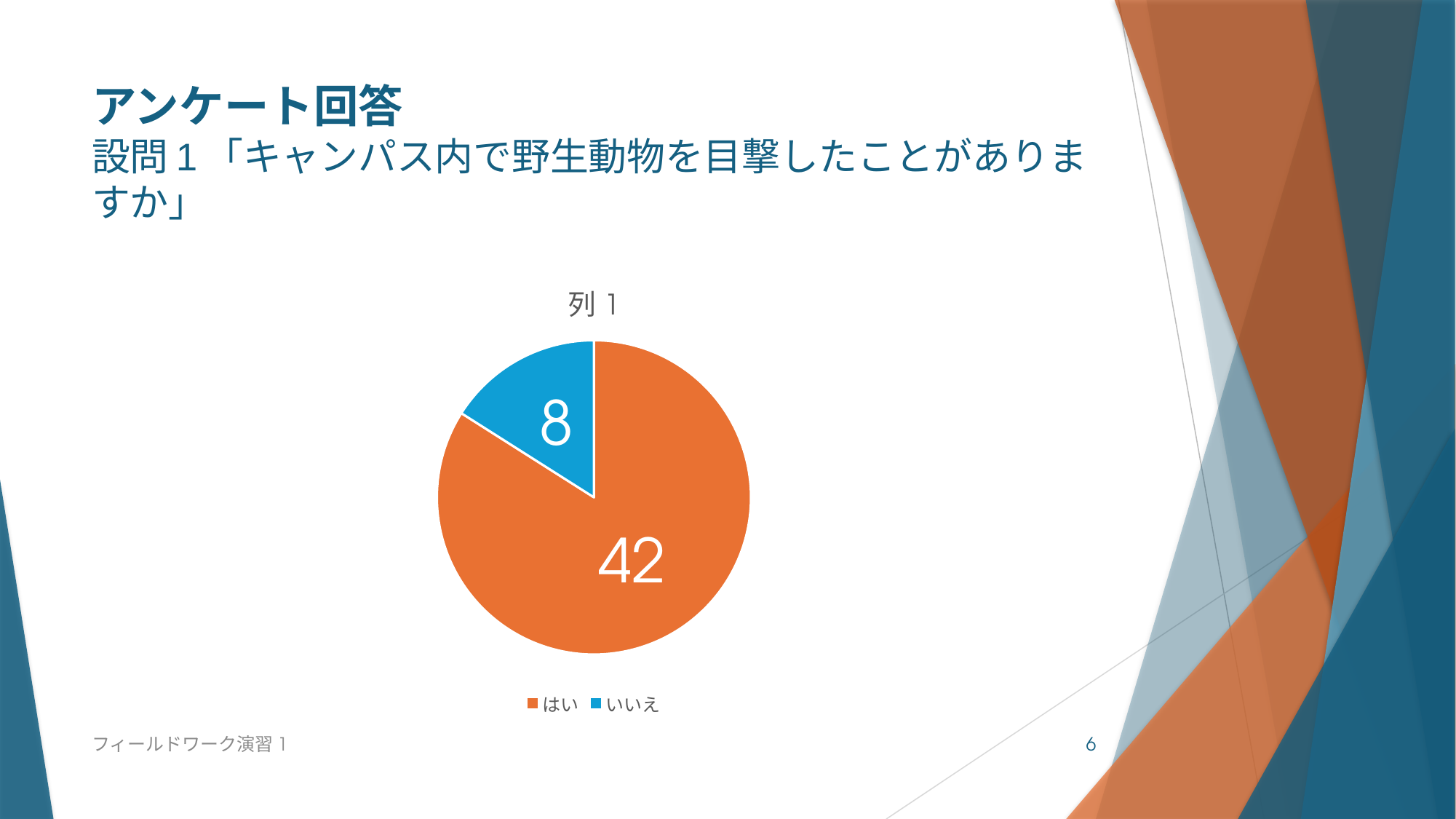

# アンケート回答 設問1「キャンパス内で野生動物を目撃したことがありますか」

### Chart:

| Category | 列1 |
|---|---|
| はい | 42.0 |
| いいえ | 8.0 |
フィールドワーク演習1
6